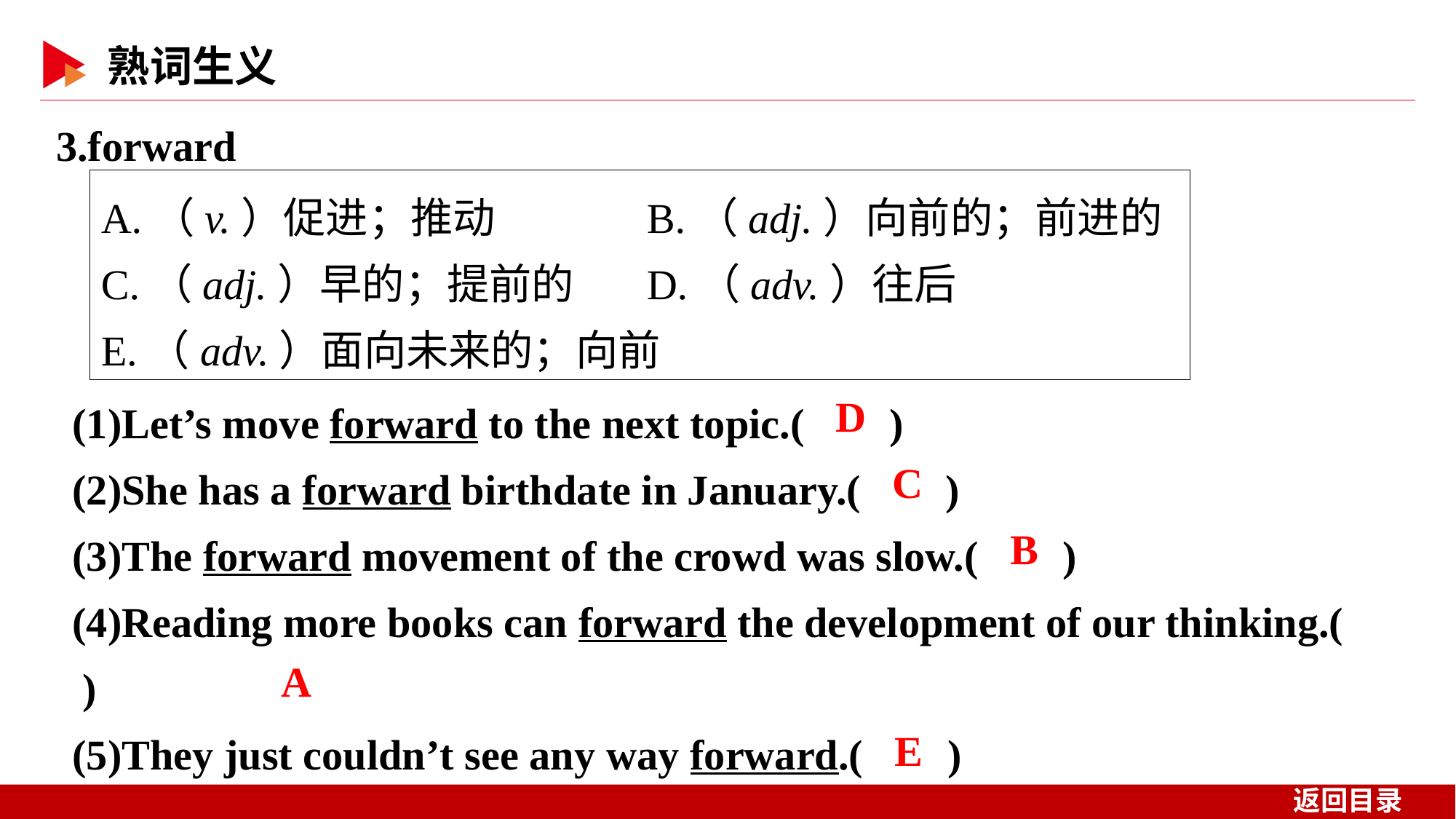

3.forward
A.（v.）促进；推动		B.（adj.）向前的；前进的
C.（adj.）早的；提前的	D.（adv.）往后
E.（adv.）面向未来的；向前
(1)Let’s move forward to the next topic.(        )
(2)She has a forward birthdate in January.(        )
(3)The forward movement of the crowd was slow.(        )
(4)Reading more books can forward the development of our thinking.(        )
(5)They just couldn’t see any way forward.(        )
   D
   C
   B
   A
E